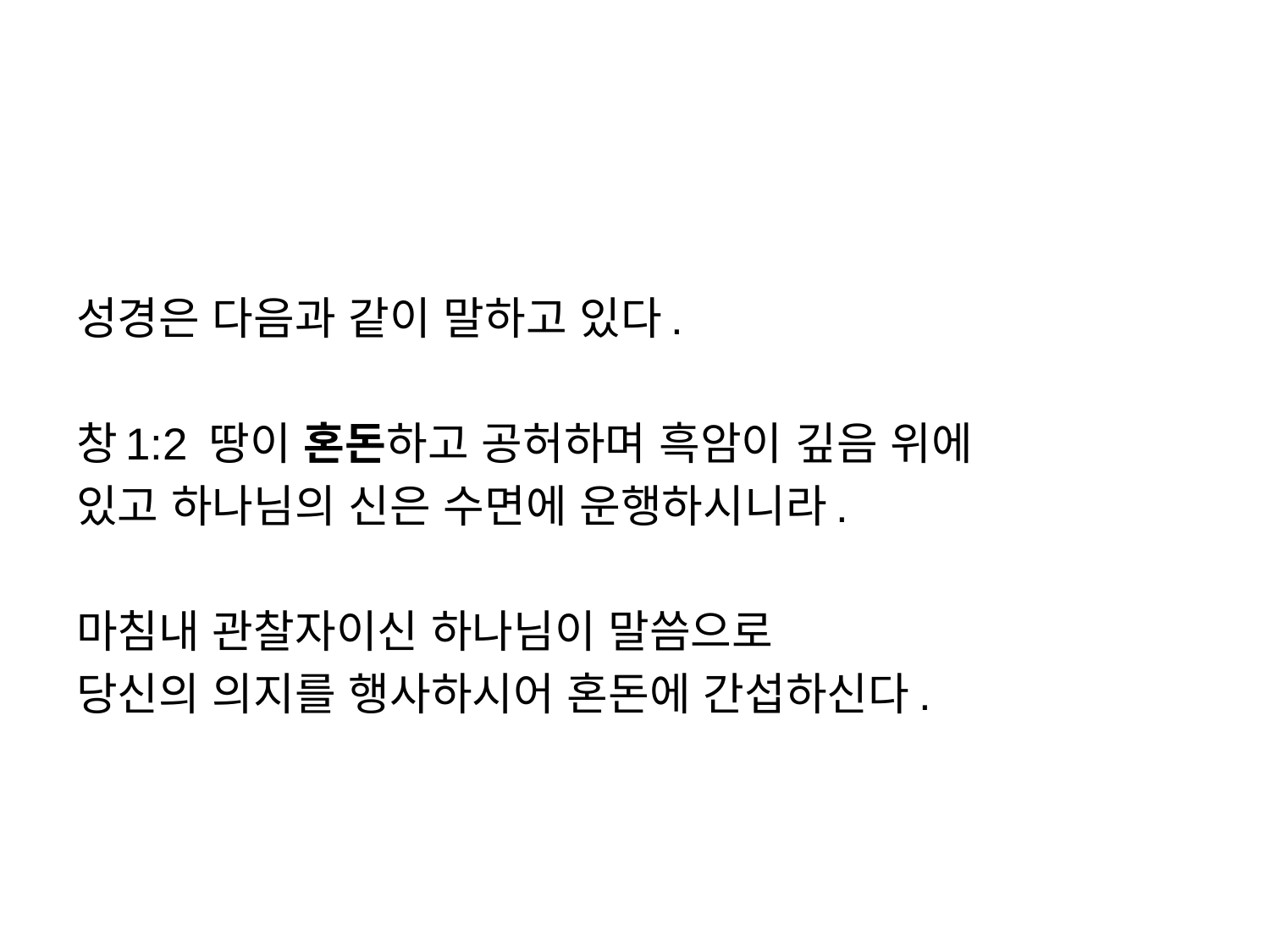

#

성경은 다음과 같이 말하고 있다.

창1:2 땅이 혼돈하고 공허하며 흑암이 깊음 위에
있고 하나님의 신은 수면에 운행하시니라.

마침내 관찰자이신 하나님이 말씀으로
당신의 의지를 행사하시어 혼돈에 간섭하신다.